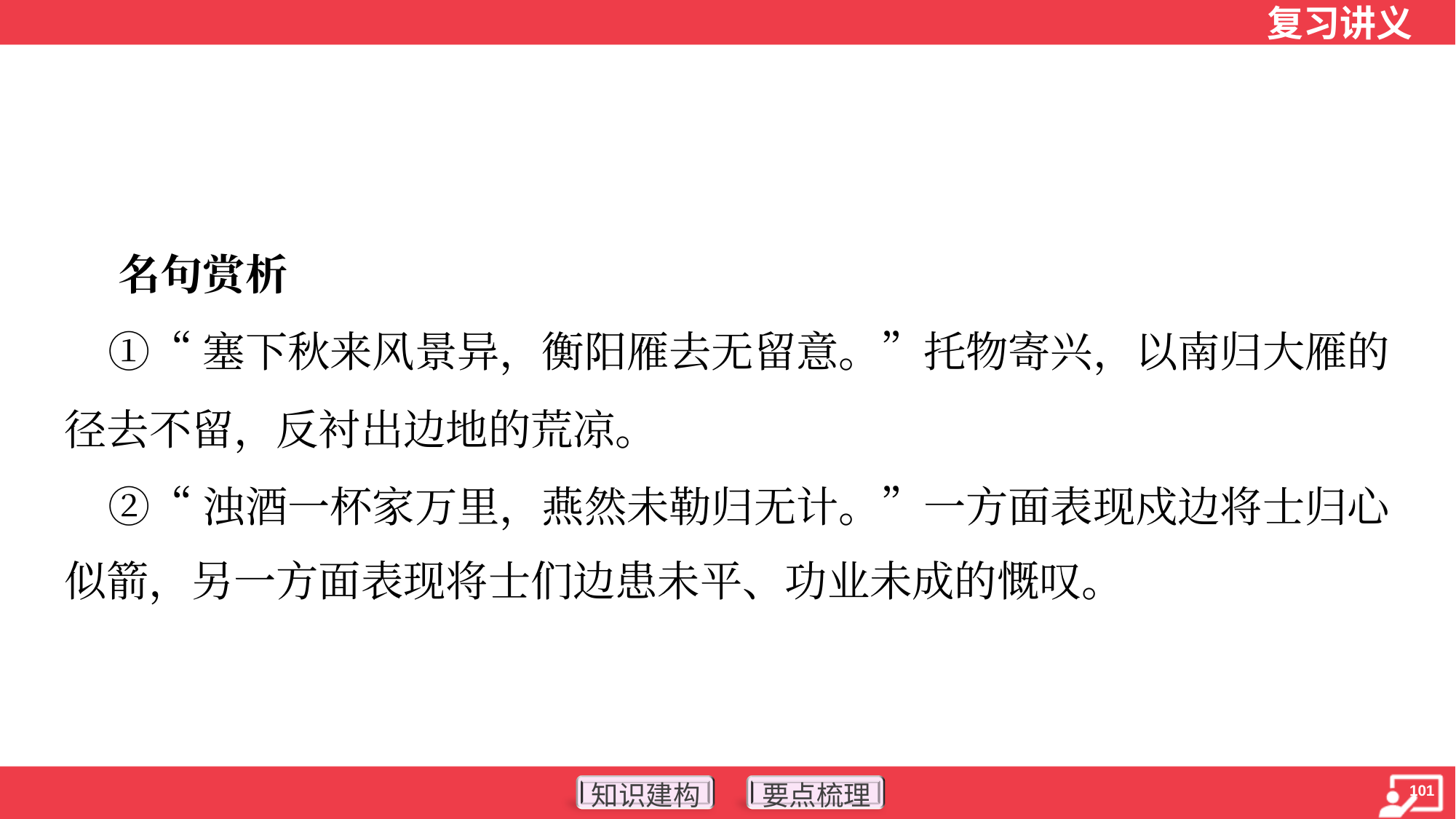

名句赏析
    ①“塞下秋来风景异，衡阳雁去无留意。”托物寄兴，以南归大雁的
径去不留，反衬出边地的荒凉。
    ②“浊酒一杯家万里，燕然未勒归无计。”一方面表现戍边将士归心
似箭，另一方面表现将士们边患未平、功业未成的慨叹。